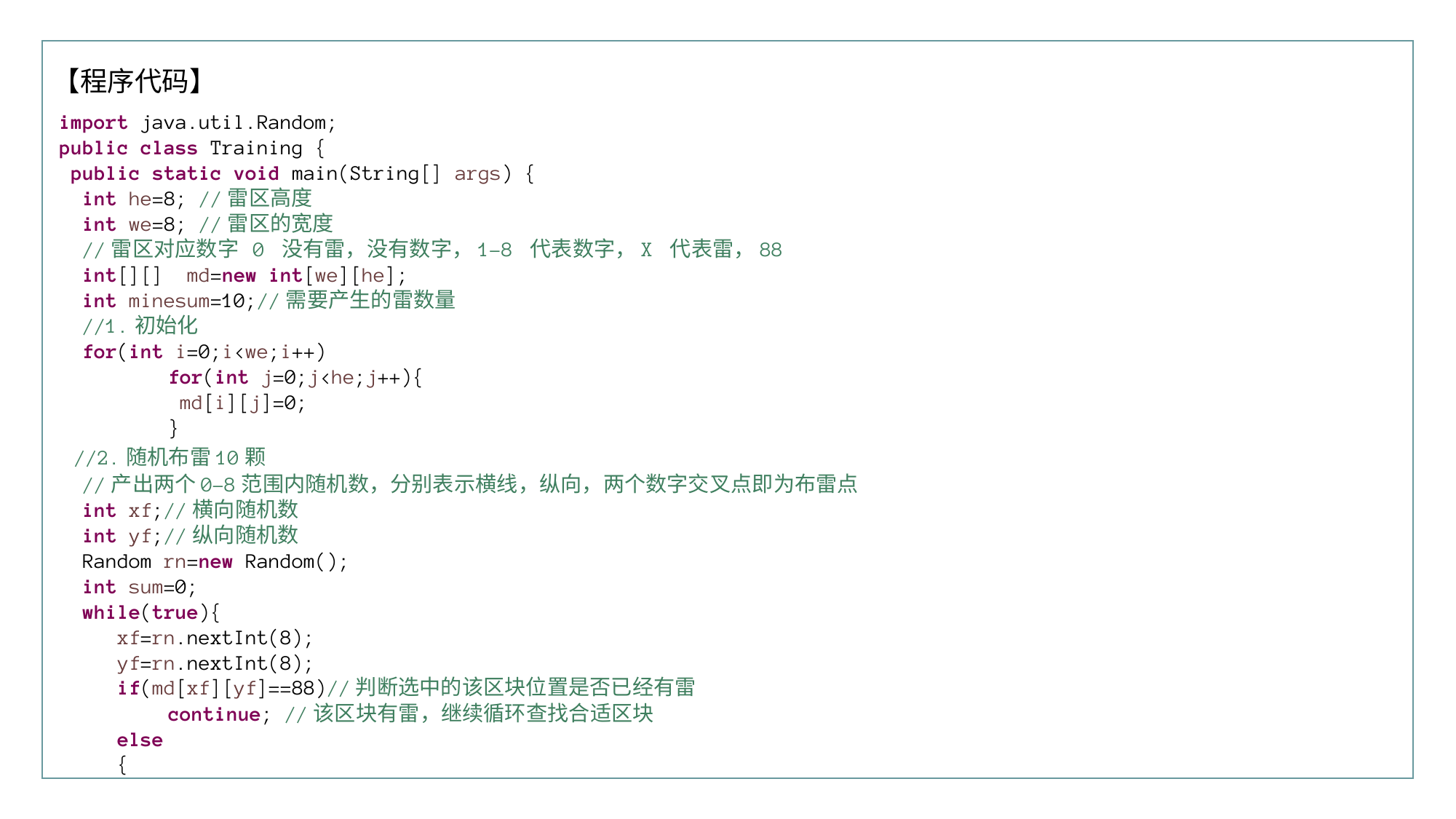

【程序代码】
import java.util.Random;
public class Training {
 public static void main(String[] args) {
  int he=8; //雷区高度
  int we=8; //雷区的宽度
  //雷区对应数字  0 没有雷，没有数字，1-8 代表数字，X 代表雷，88
  int[][]  md=new int[we][he];
  int minesum=10;//需要产生的雷数量
  //1.初始化
  for(int i=0;i<we;i++)
	for(int j=0;j<he;j++){
	 md[i][j]=0;
	}
 //2.随机布雷10颗
  //产出两个0-8范围内随机数，分别表示横线，纵向，两个数字交叉点即为布雷点
  int xf;//横向随机数
  int yf;//纵向随机数
  Random rn=new Random();
  int sum=0;
  while(true){
     xf=rn.nextInt(8);
     yf=rn.nextInt(8);
     if(md[xf][yf]==88)//判断选中的该区块位置是否已经有雷
    	continue; //该区块有雷，继续循环查找合适区块
     else
     {